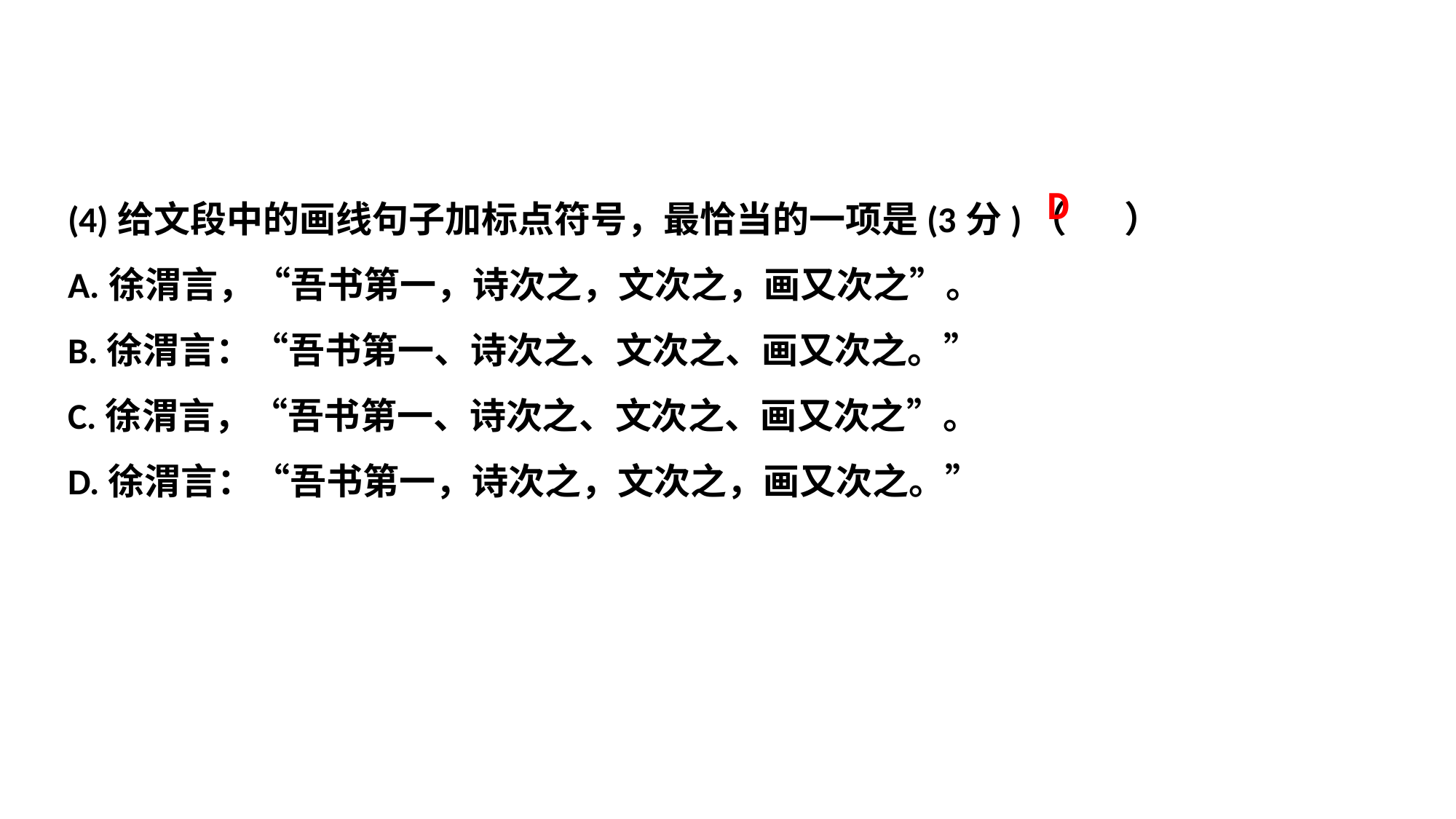

(4)给文段中的画线句子加标点符号，最恰当的一项是(3分)（       ）
A.徐渭言，“吾书第一，诗次之，文次之，画又次之”。
B.徐渭言：“吾书第一、诗次之、文次之、画又次之。”
C.徐渭言，“吾书第一、诗次之、文次之、画又次之”。
D.徐渭言：“吾书第一，诗次之，文次之，画又次之。”
D